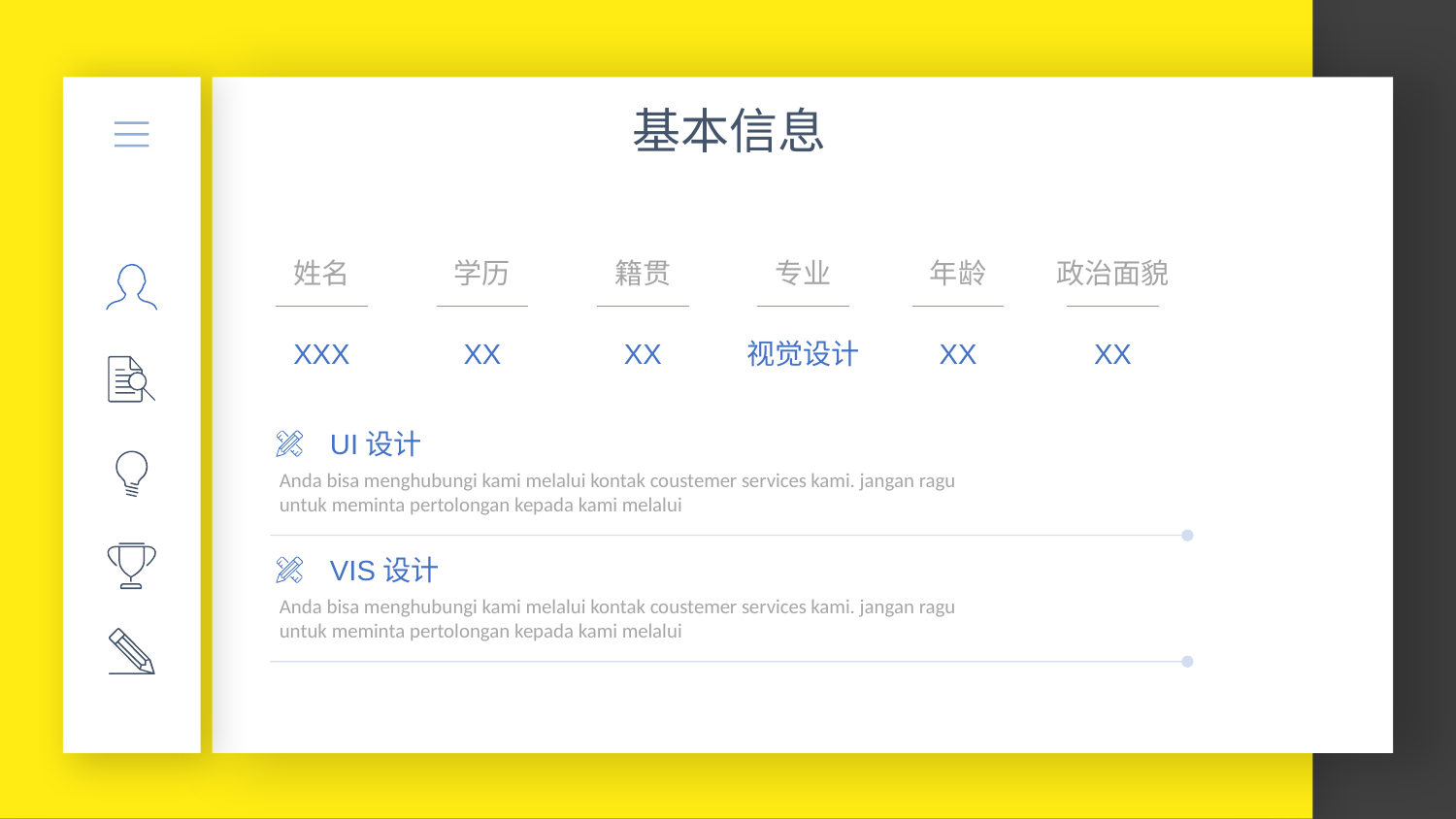

基本信息
姓名
学历
籍贯
专业
年龄
政治面貌

XXX
XX
XX
视觉设计
XX
XX

UI设计

Anda bisa menghubungi kami melalui kontak coustemer services kami. jangan ragu untuk meminta pertolongan kepada kami melalui

VIS设计

Anda bisa menghubungi kami melalui kontak coustemer services kami. jangan ragu untuk meminta pertolongan kepada kami melalui